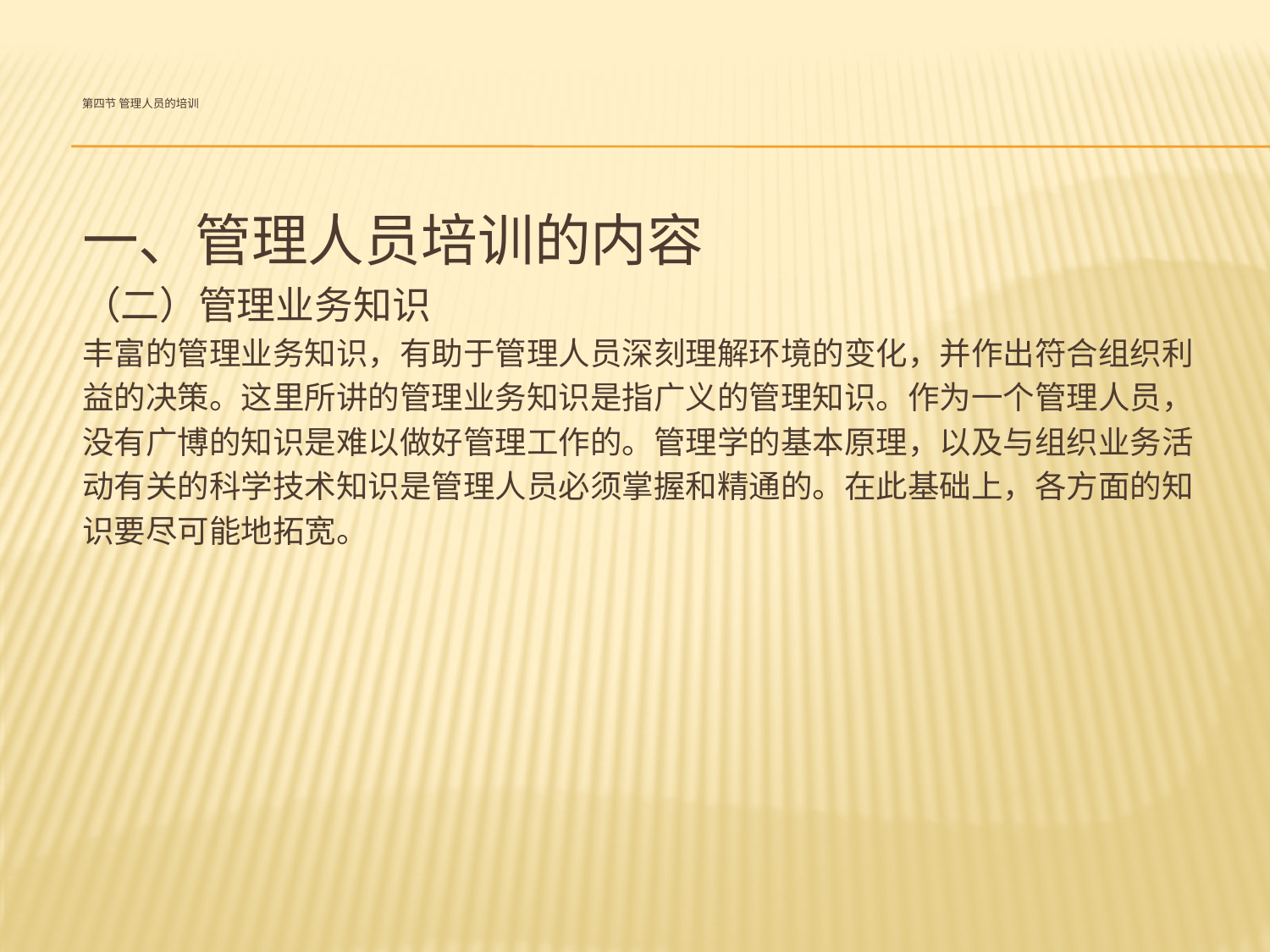

# 第四节 管理人员的培训
一、管理人员培训的内容
（二）管理业务知识
丰富的管理业务知识，有助于管理人员深刻理解环境的变化，并作出符合组织利
益的决策。这里所讲的管理业务知识是指广义的管理知识。作为一个管理人员，
没有广博的知识是难以做好管理工作的。管理学的基本原理，以及与组织业务活
动有关的科学技术知识是管理人员必须掌握和精通的。在此基础上，各方面的知
识要尽可能地拓宽。